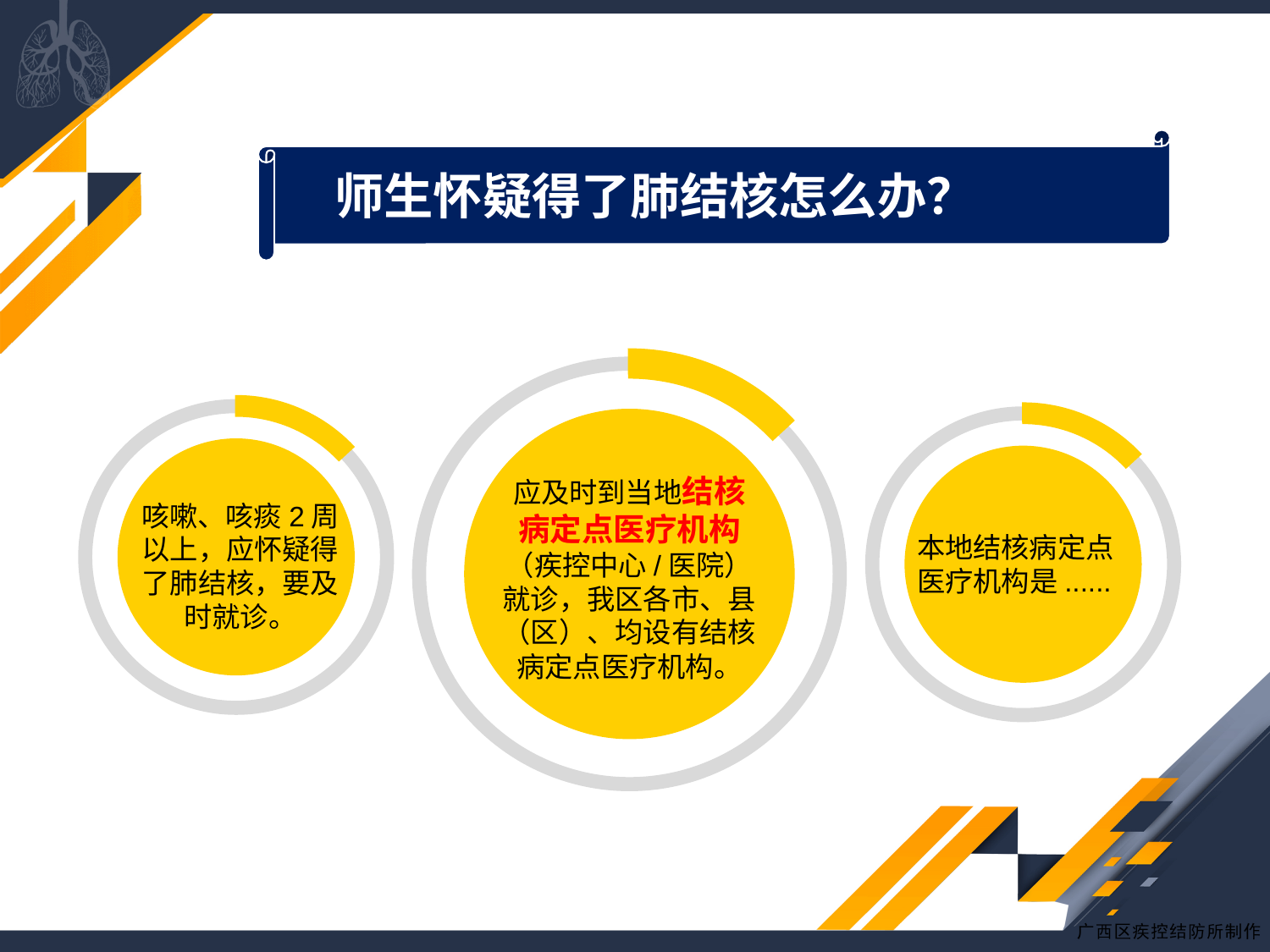

师生怀疑得了肺结核怎么办？

应及时到当地结核
病定点医疗机构（疾控中心/医院）就诊，我区各市、县（区）、均设有结核病定点医疗机构。

咳嗽、咳痰2周以上，应怀疑得了肺结核，要及时就诊。

本地结核病定点医疗机构是......